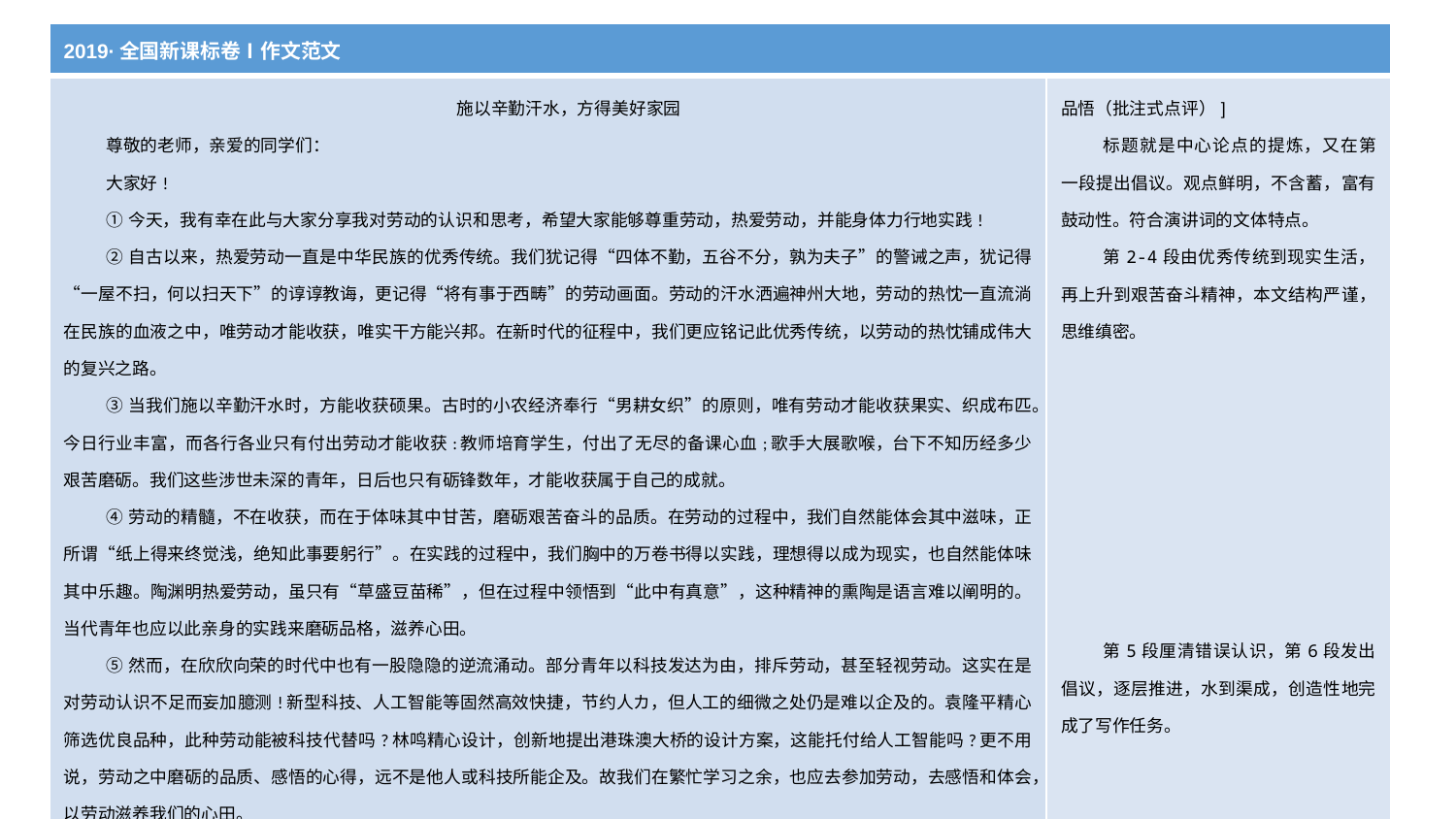

| 2019·全国新课标卷Ⅰ作文范文 |  |
| --- | --- |
| 施以辛勤汗水，方得美好家园 尊敬的老师，亲爱的同学们： 大家好! ①今天，我有幸在此与大家分享我对劳动的认识和思考，希望大家能够尊重劳动，热爱劳动，并能身体力行地实践! ②自古以来，热爱劳动一直是中华民族的优秀传统。我们犹记得“四体不勤，五谷不分，孰为夫子”的警诫之声，犹记得“一屋不扫，何以扫天下”的谆谆教诲，更记得“将有事于西畴”的劳动画面。劳动的汗水洒遍神州大地，劳动的热忱一直流淌在民族的血液之中，唯劳动才能收获，唯实干方能兴邦。在新时代的征程中，我们更应铭记此优秀传统，以劳动的热忱铺成伟大的复兴之路。 ③当我们施以辛勤汗水时，方能收获硕果。古时的小农经济奉行“男耕女织”的原则，唯有劳动才能收获果实、织成布匹。今日行业丰富，而各行各业只有付出劳动才能收获:教师培育学生，付出了无尽的备课心血;歌手大展歌喉，台下不知历经多少艰苦磨砺。我们这些涉世未深的青年，日后也只有砺锋数年，才能收获属于自己的成就。 ④劳动的精髓，不在收获，而在于体味其中甘苦，磨砺艰苦奋斗的品质。在劳动的过程中，我们自然能体会其中滋味，正所谓“纸上得来终觉浅，绝知此事要躬行”。在实践的过程中，我们胸中的万卷书得以实践，理想得以成为现实，也自然能体味其中乐趣。陶渊明热爱劳动，虽只有“草盛豆苗稀”，但在过程中领悟到“此中有真意”，这种精神的熏陶是语言难以阐明的。当代青年也应以此亲身的实践来磨砺品格，滋养心田。 ⑤然而，在欣欣向荣的时代中也有一股隐隐的逆流涌动。部分青年以科技发达为由，排斥劳动，甚至轻视劳动。这实在是对劳动认识不足而妄加臆测!新型科技、人工智能等固然高效快捷，节约人カ，但人工的细微之处仍是难以企及的。袁隆平精心筛选优良品种，此种劳动能被科技代替吗?林鸣精心设计，创新地提出港珠澳大桥的设计方案，这能托付给人工智能吗?更不用说，劳动之中磨砺的品质、感悟的心得，远不是他人或科技所能企及。故我们在繁忙学习之余，也应去参加劳动，去感悟和体会，以劳动滋养我们的心田。 ⑥施以辛勤汗水，方得美好家园，方得丰硕果实，方得复兴大业。如今新时代更加召唤我们热爱劳动，参与劳动，悦纳劳动，劳动的光辉正照耀着我们在复兴之路上笃行的脚步!谢谢大家，我的演讲到此结束! | 品悟（批注式点评）]  标题就是中心论点的提炼，又在第一段提出倡议。观点鲜明，不含蓄，富有鼓动性。符合演讲词的文体特点。  第2-4段由优秀传统到现实生活，再上升到艰苦奋斗精神，本文结构严谨，思维缜密。        第5段厘清错误认识，第6段发出倡议，逐层推进，水到渠成，创造性地完成了写作任务。 |